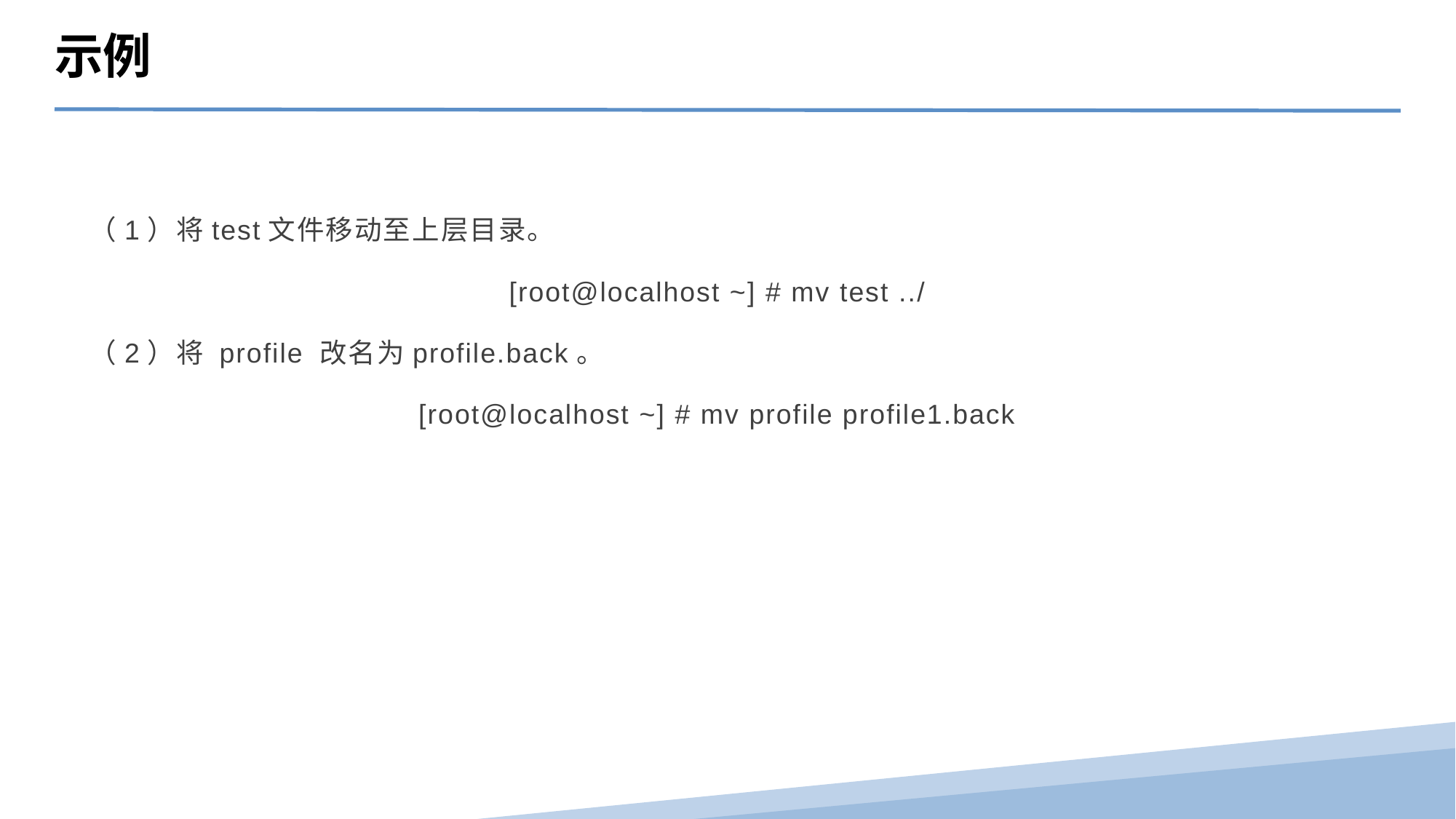

示例
（1）将test文件移动至上层目录。
[root@localhost ~] # mv test ../
（2）将 profile 改名为profile.back。
[root@localhost ~] # mv profile profile1.back